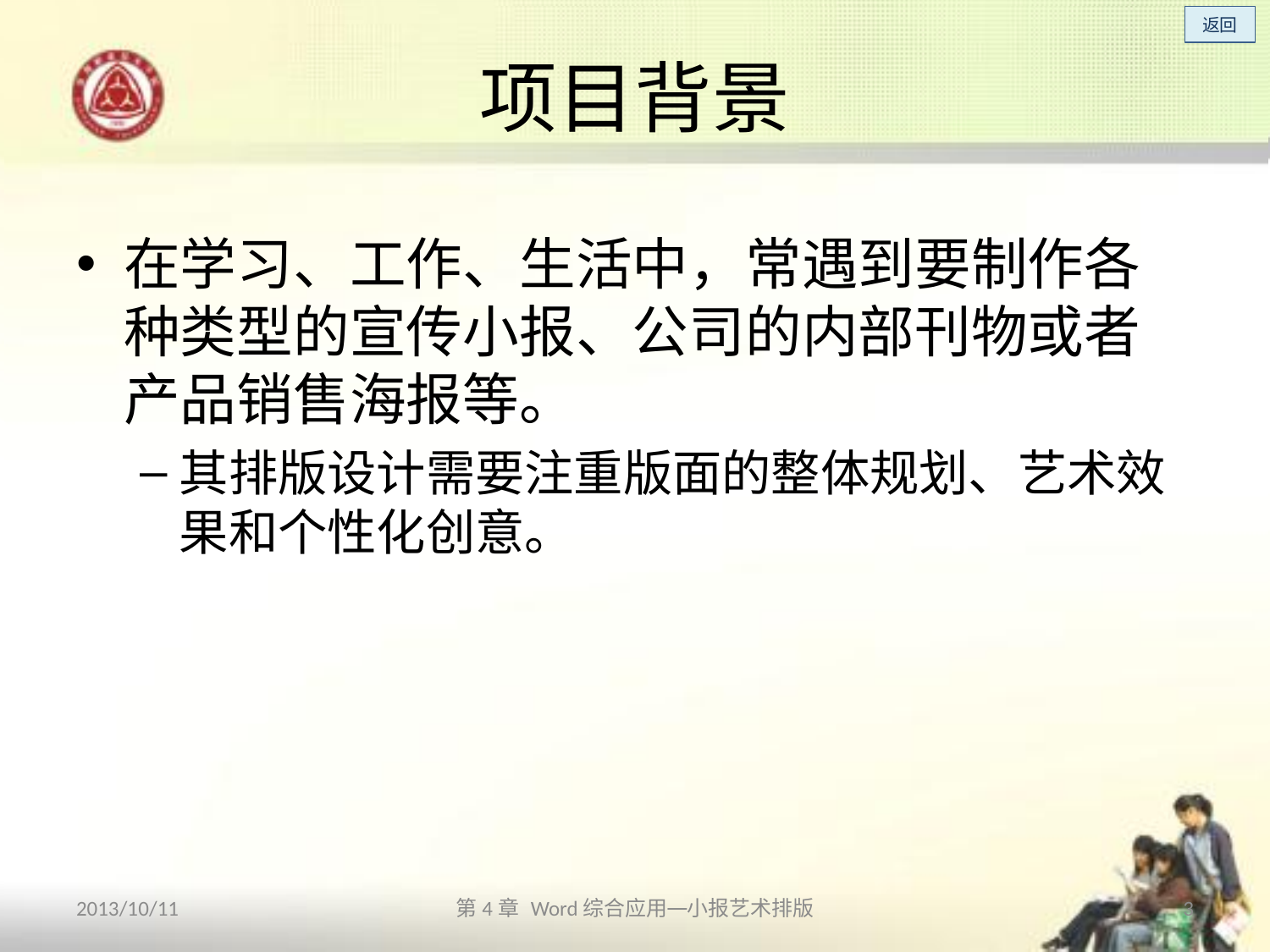

# 项目背景
在学习、工作、生活中，常遇到要制作各种类型的宣传小报、公司的内部刊物或者产品销售海报等。
其排版设计需要注重版面的整体规划、艺术效果和个性化创意。
2013/10/11
第4章 Word综合应用—小报艺术排版
3